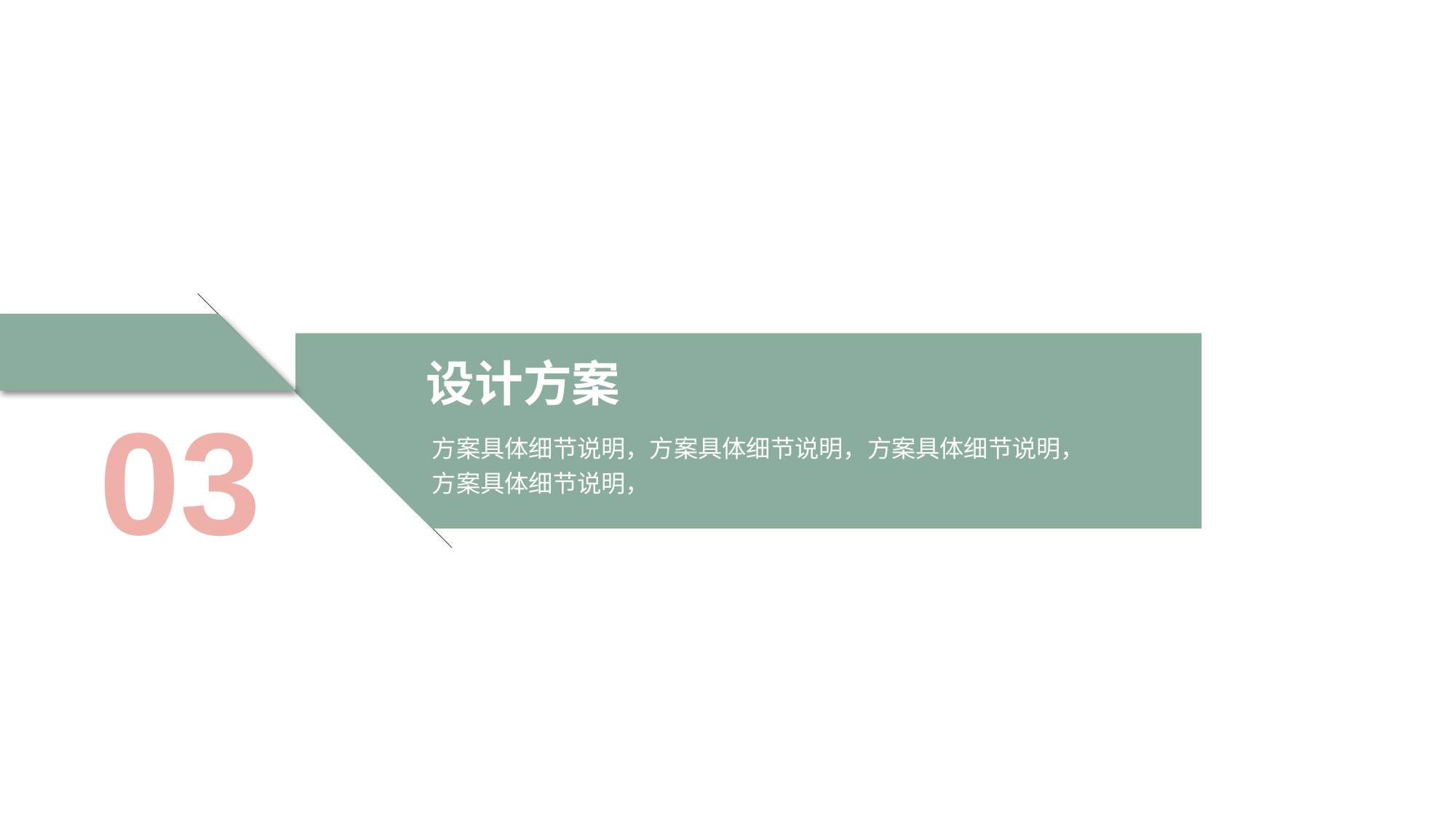

03

设计方案
方案具体细节说明，方案具体细节说明，方案具体细节说明，方案具体细节说明，